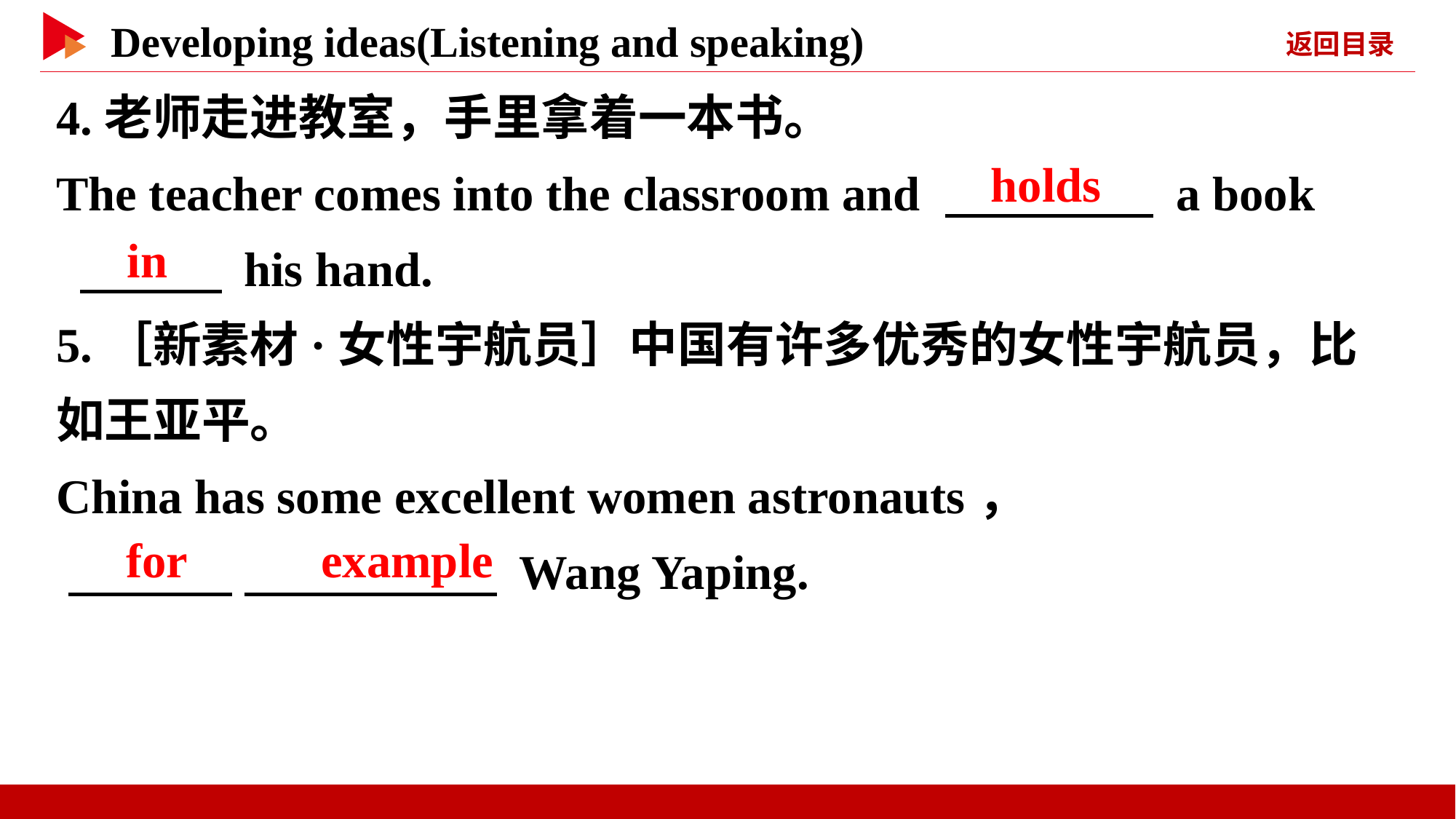

4.老师走进教室，手里拿着一本书。
The teacher comes into the classroom and 　          　 a book
 　    　 his hand.
5.［新素材·女性宇航员］中国有许多优秀的女性宇航员，比如王亚平。
China has some excellent women astronauts，
 　      　 　              　 Wang Yaping.
　holds
　in
　for　 　example